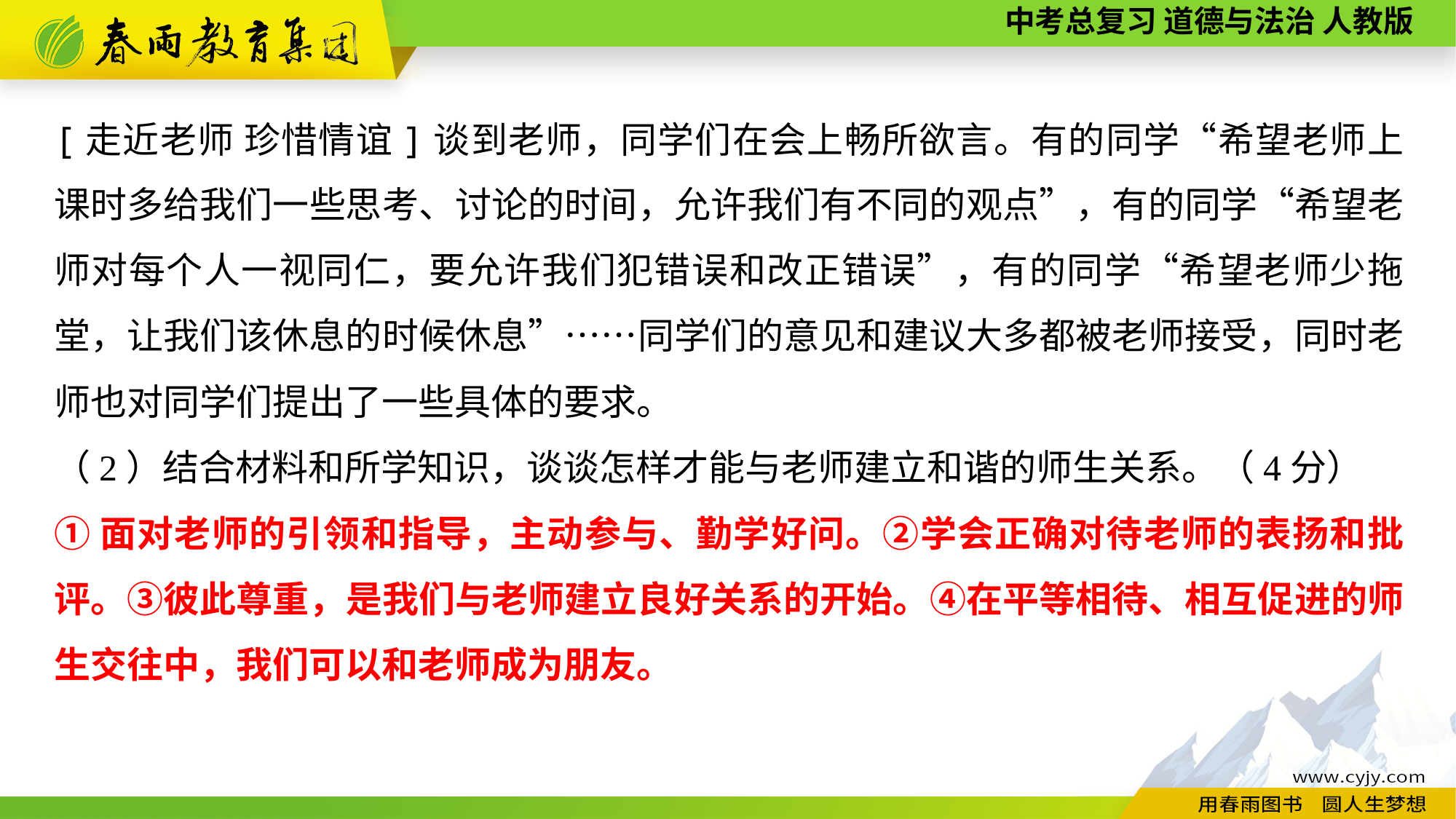

[走近老师 珍惜情谊]谈到老师，同学们在会上畅所欲言。有的同学“希望老师上课时多给我们一些思考、讨论的时间，允许我们有不同的观点”，有的同学“希望老师对每个人一视同仁，要允许我们犯错误和改正错误”，有的同学“希望老师少拖堂，让我们该休息的时候休息”……同学们的意见和建议大多都被老师接受，同时老师也对同学们提出了一些具体的要求。
（2）结合材料和所学知识，谈谈怎样才能与老师建立和谐的师生关系。（4分）
①面对老师的引领和指导，主动参与、勤学好问。②学会正确对待老师的表扬和批评。③彼此尊重，是我们与老师建立良好关系的开始。④在平等相待、相互促进的师生交往中，我们可以和老师成为朋友。